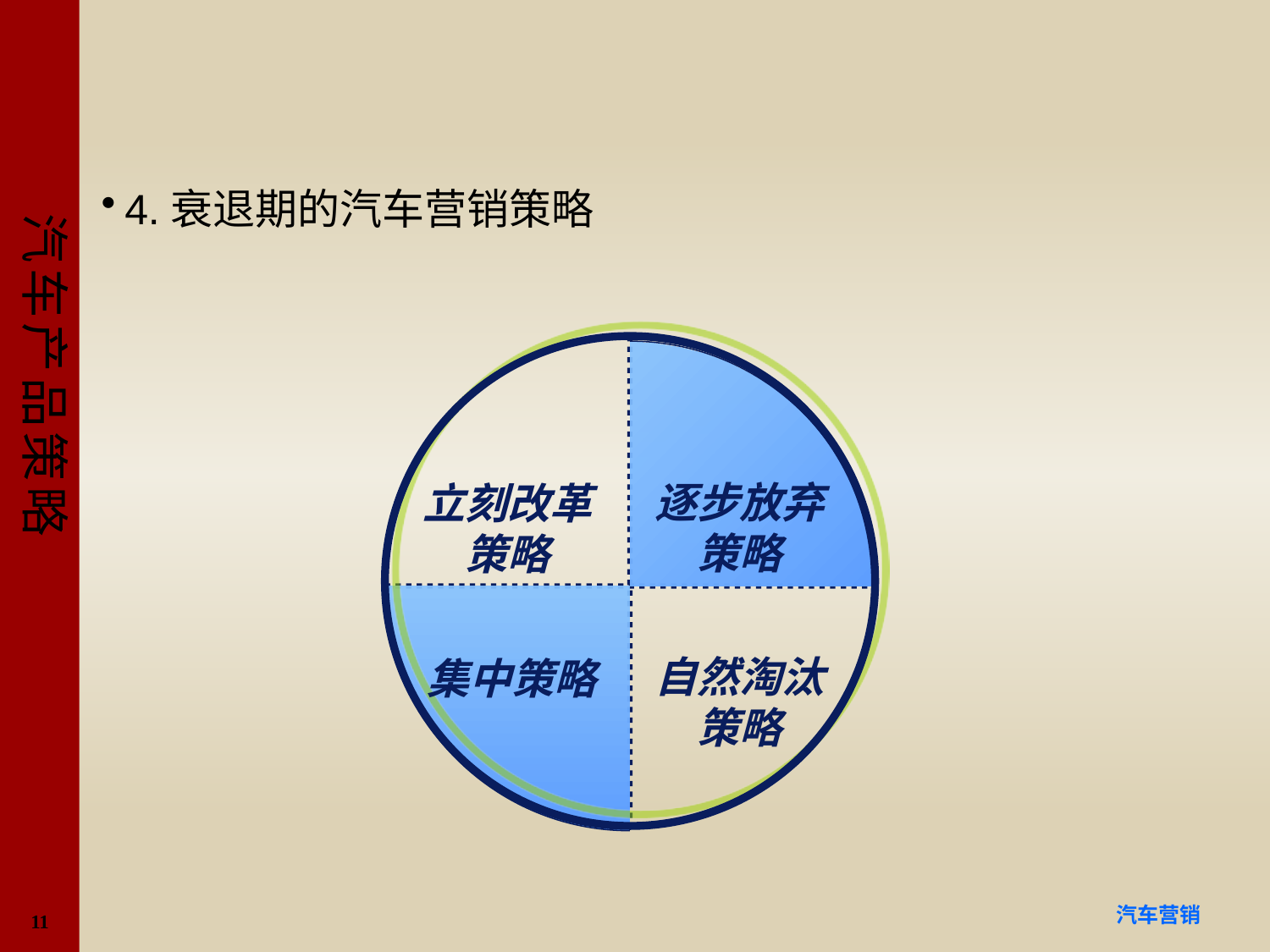

#
4.衰退期的汽车营销策略

逐步放弃策略
立刻改革策略
自然淘汰策略
集中策略

11